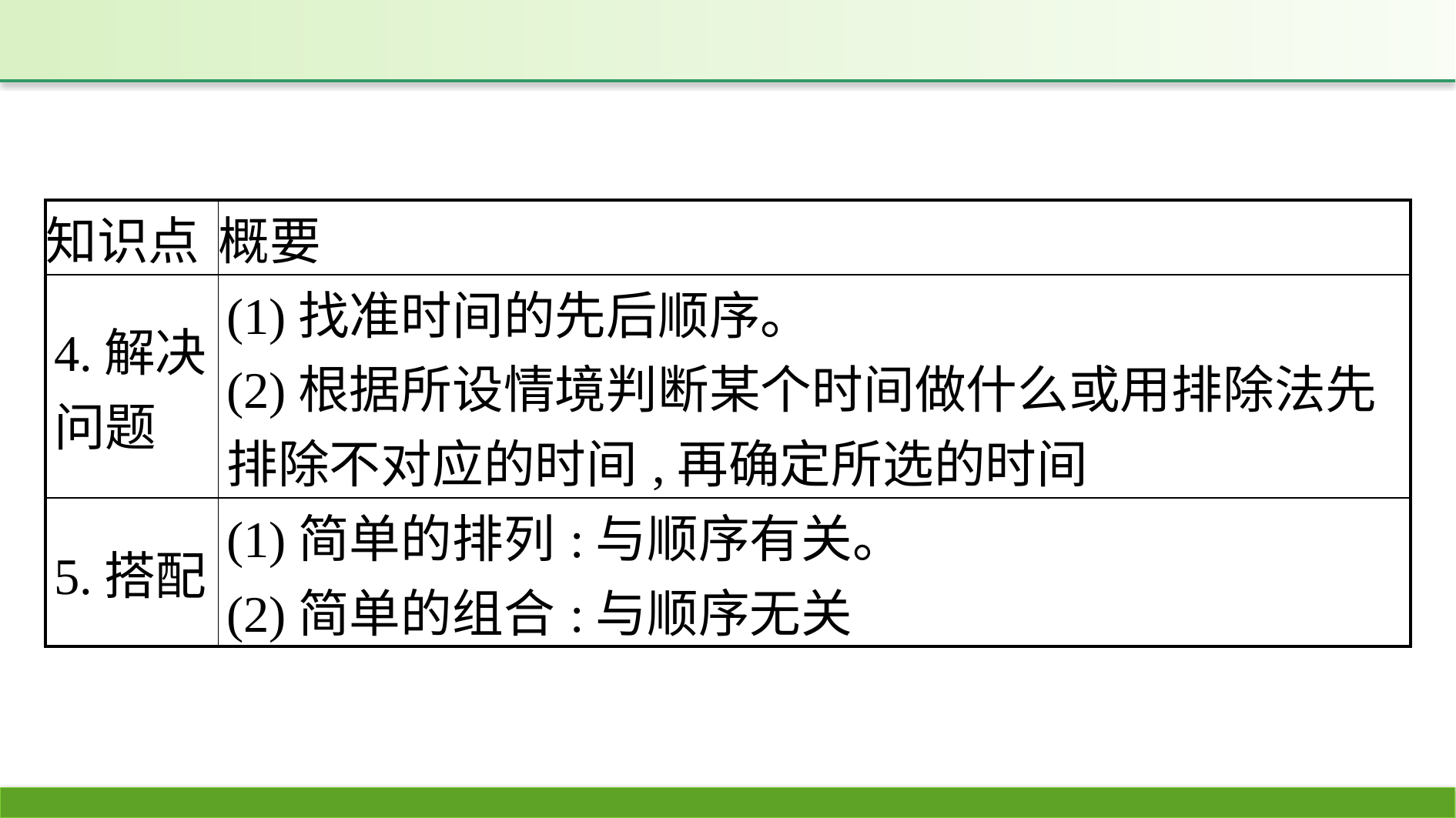

| 知识点 | 概要 |
| --- | --- |
| 4.解决问题 | (1)找准时间的先后顺序。 (2)根据所设情境判断某个时间做什么或用排除法先排除不对应的时间,再确定所选的时间 |
| 5.搭配 | (1)简单的排列:与顺序有关。 (2)简单的组合:与顺序无关 |